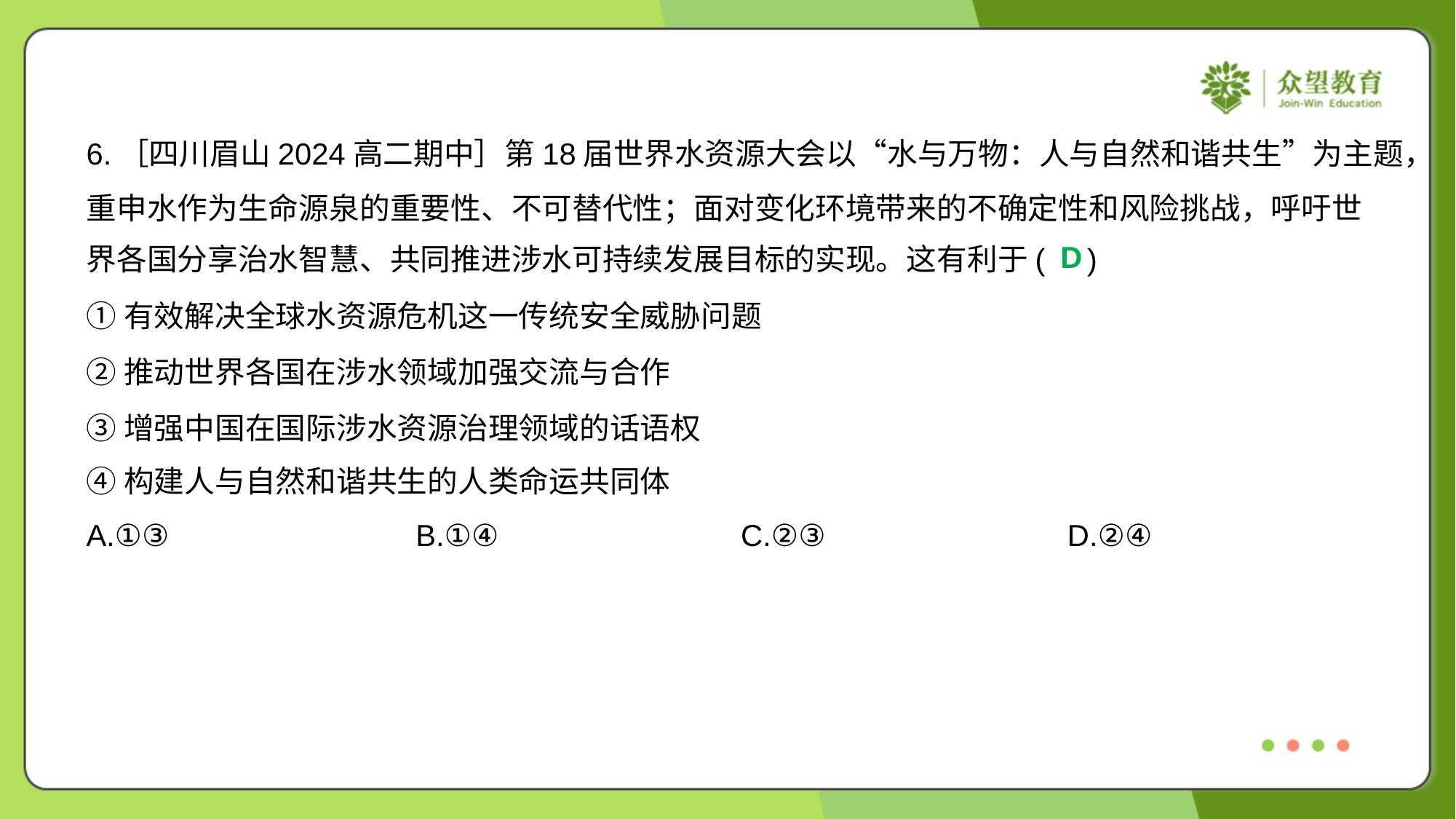

6.［四川眉山2024高二期中］第18届世界水资源大会以“水与万物：人与自然和谐共生”为主题，
重申水作为生命源泉的重要性、不可替代性；面对变化环境带来的不确定性和风险挑战，呼吁世
界各国分享治水智慧、共同推进涉水可持续发展目标的实现。这有利于(     )
D
①有效解决全球水资源危机这一传统安全威胁问题
②推动世界各国在涉水领域加强交流与合作
③增强中国在国际涉水资源治理领域的话语权
④构建人与自然和谐共生的人类命运共同体
A.①③	B.①④	C.②③	D.②④